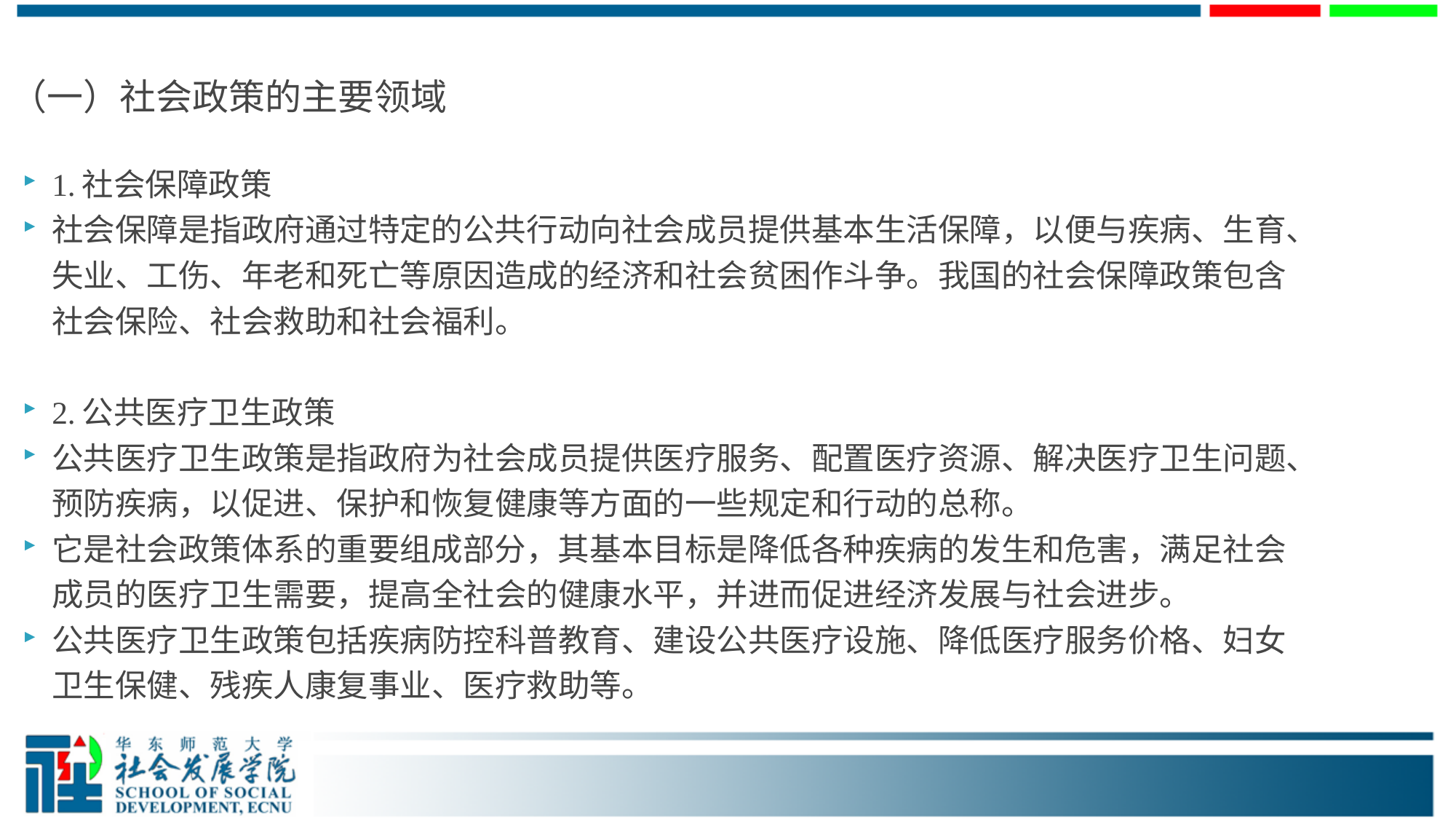

（一）社会政策的主要领域
1.社会保障政策
社会保障是指政府通过特定的公共行动向社会成员提供基本生活保障，以便与疾病、生育、失业、工伤、年老和死亡等原因造成的经济和社会贫困作斗争。我国的社会保障政策包含社会保险、社会救助和社会福利。

2.公共医疗卫生政策
公共医疗卫生政策是指政府为社会成员提供医疗服务、配置医疗资源、解决医疗卫生问题、预防疾病，以促进、保护和恢复健康等方面的一些规定和行动的总称。
它是社会政策体系的重要组成部分，其基本目标是降低各种疾病的发生和危害，满足社会成员的医疗卫生需要，提高全社会的健康水平，并进而促进经济发展与社会进步。
公共医疗卫生政策包括疾病防控科普教育、建设公共医疗设施、降低医疗服务价格、妇女卫生保健、残疾人康复事业、医疗救助等。